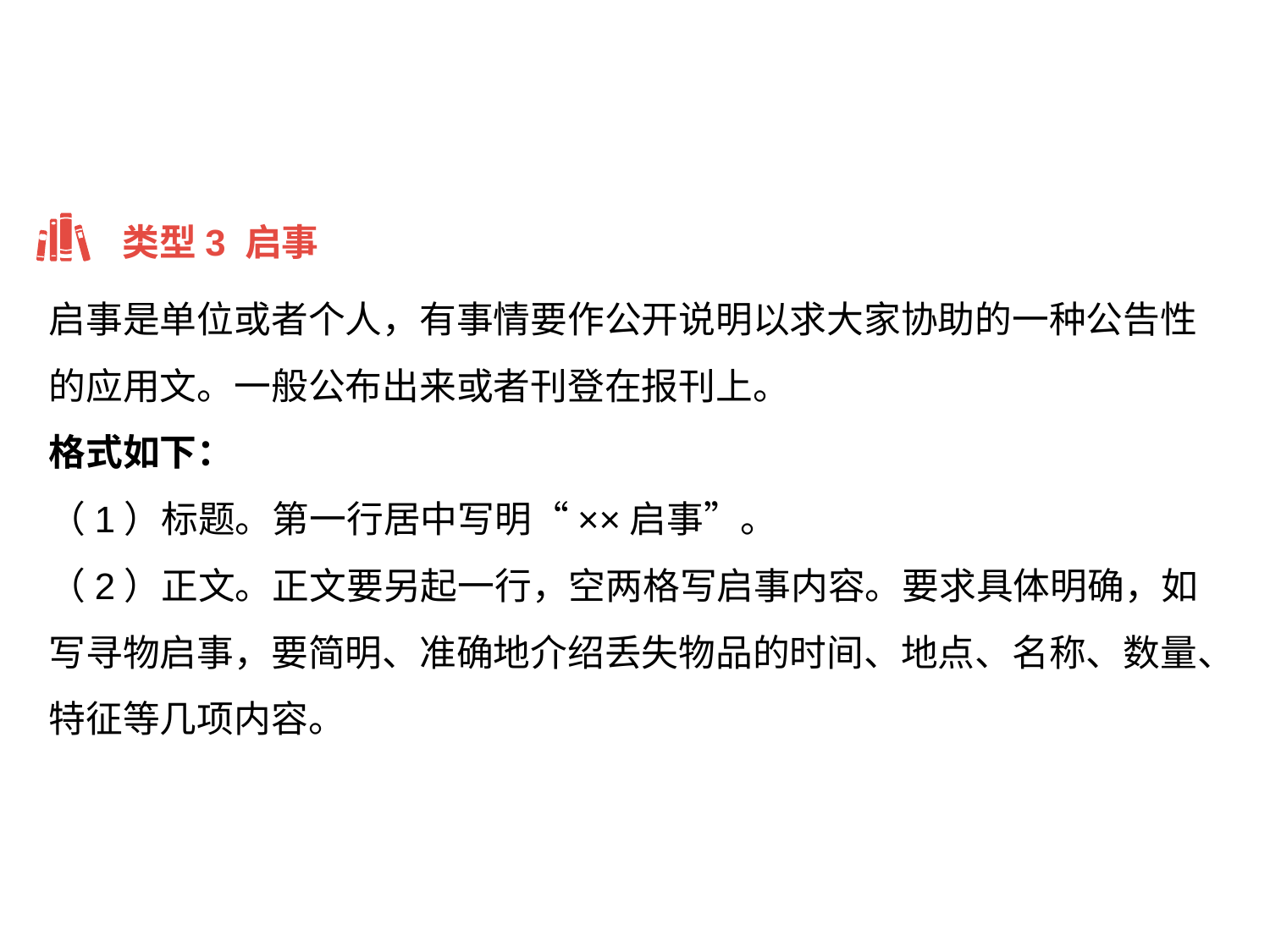

类型3 启事
启事是单位或者个人，有事情要作公开说明以求大家协助的一种公告性的应用文。一般公布出来或者刊登在报刊上。
格式如下：
（1）标题。第一行居中写明“××启事”。
（2）正文。正文要另起一行，空两格写启事内容。要求具体明确，如写寻物启事，要简明、准确地介绍丢失物品的时间、地点、名称、数量、特征等几项内容。